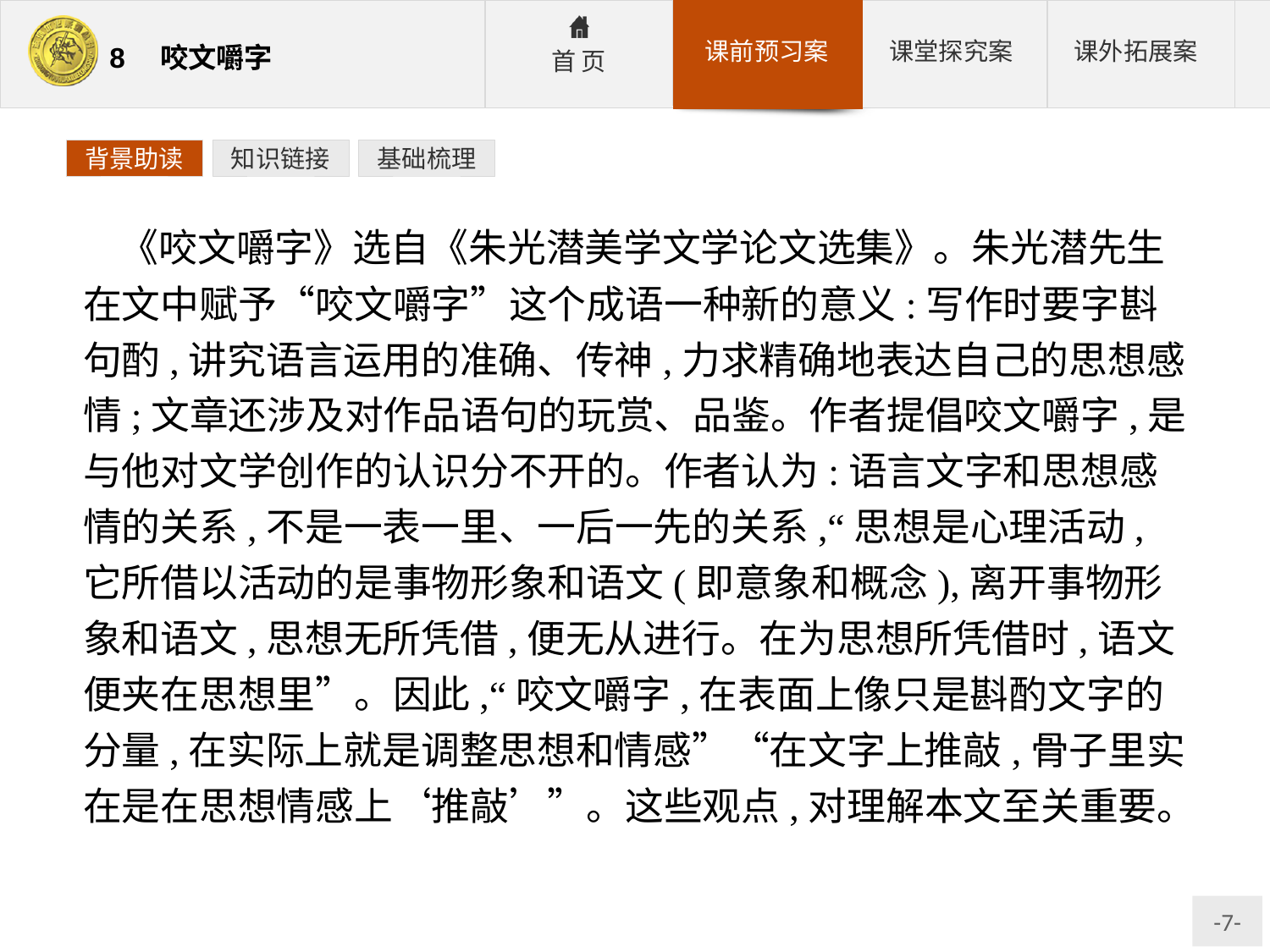

背景助读
知识链接
基础梳理
《咬文嚼字》选自《朱光潜美学文学论文选集》。朱光潜先生在文中赋予“咬文嚼字”这个成语一种新的意义:写作时要字斟句酌,讲究语言运用的准确、传神,力求精确地表达自己的思想感情;文章还涉及对作品语句的玩赏、品鉴。作者提倡咬文嚼字,是与他对文学创作的认识分不开的。作者认为:语言文字和思想感情的关系,不是一表一里、一后一先的关系,“思想是心理活动,它所借以活动的是事物形象和语文(即意象和概念),离开事物形象和语文,思想无所凭借,便无从进行。在为思想所凭借时,语文便夹在思想里”。因此,“咬文嚼字,在表面上像只是斟酌文字的分量,在实际上就是调整思想和情感”“在文字上推敲,骨子里实在是在思想情感上‘推敲’”。这些观点,对理解本文至关重要。